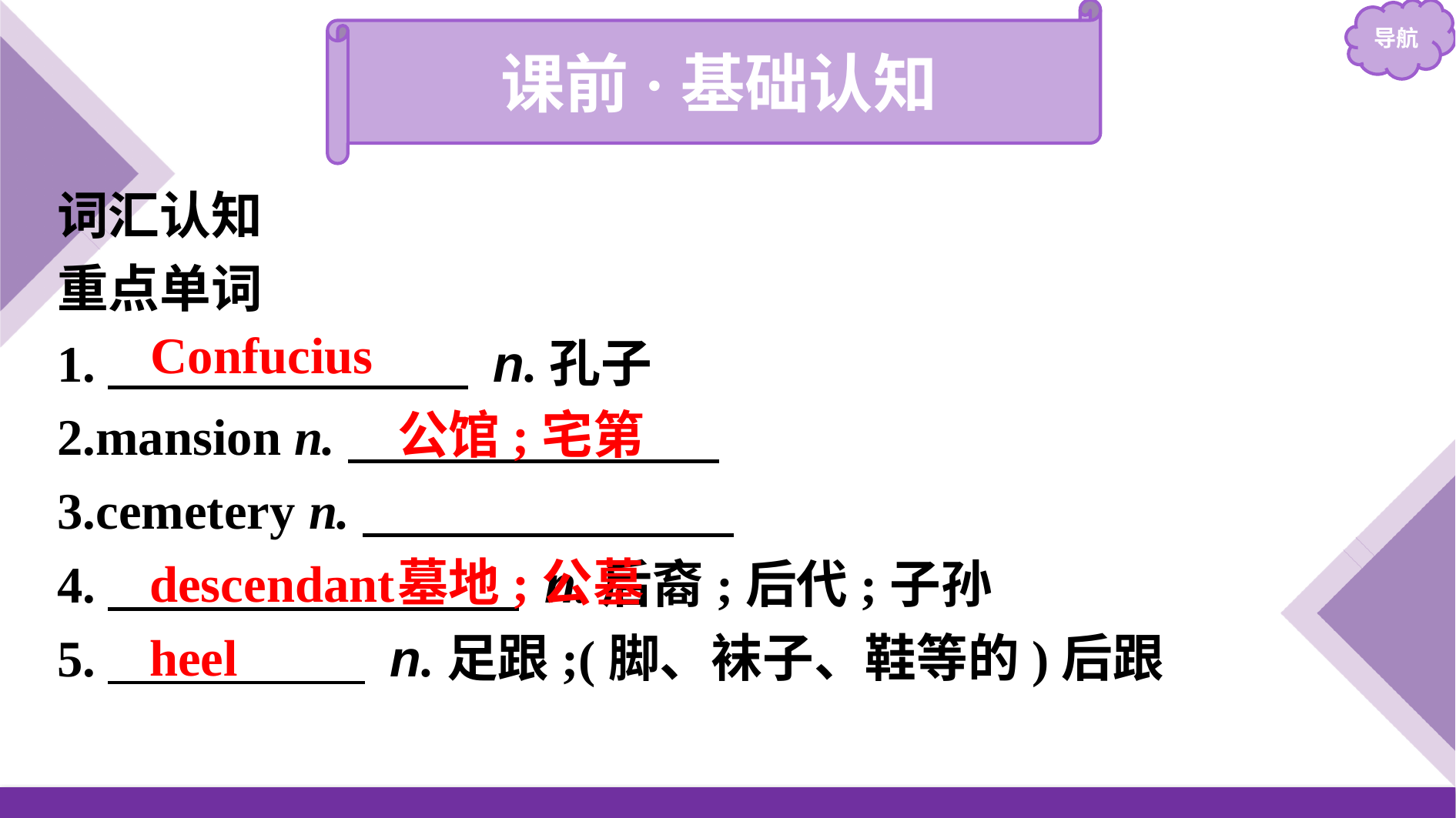

课前·基础认知
词汇认知
重点单词
1.　　　　　　　 n.孔子
2.mansion n.
3.cemetery n.
4.　　　　　　　　 n.后裔;后代;子孙
5.　　　　　 n.足跟;(脚、袜子、鞋等的)后跟
Confucius
公馆;宅第
墓地;公墓
descendant
heel